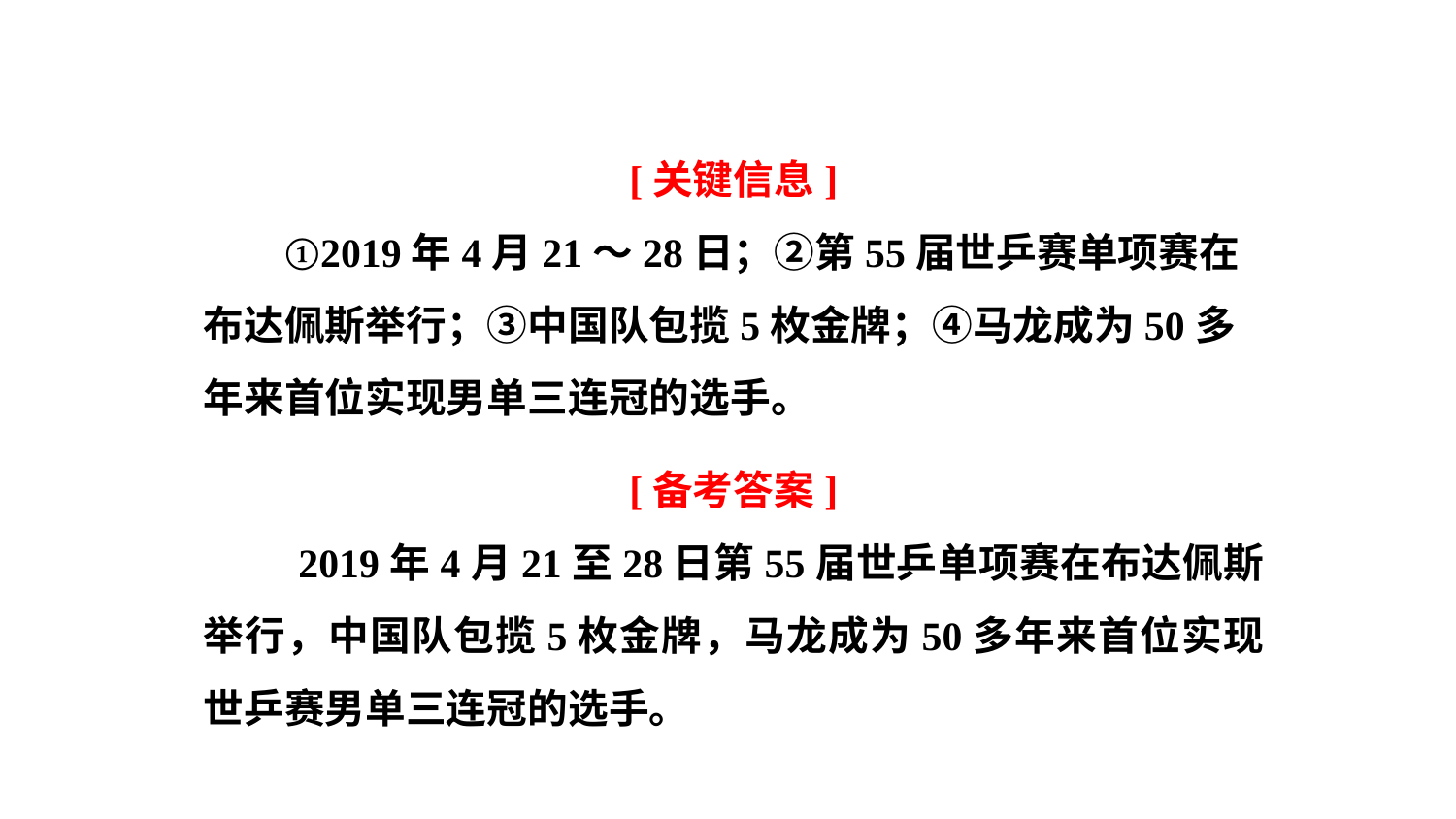

[关键信息]
        ①2019年4月21～28日；②第55届世乒赛单项赛在布达佩斯举行；③中国队包揽5枚金牌；④马龙成为50多年来首位实现男单三连冠的选手。
[备考答案]
         2019年4月21至28日第55届世乒单项赛在布达佩斯举行，中国队包揽5枚金牌，马龙成为50多年来首位实现世乒赛男单三连冠的选手。